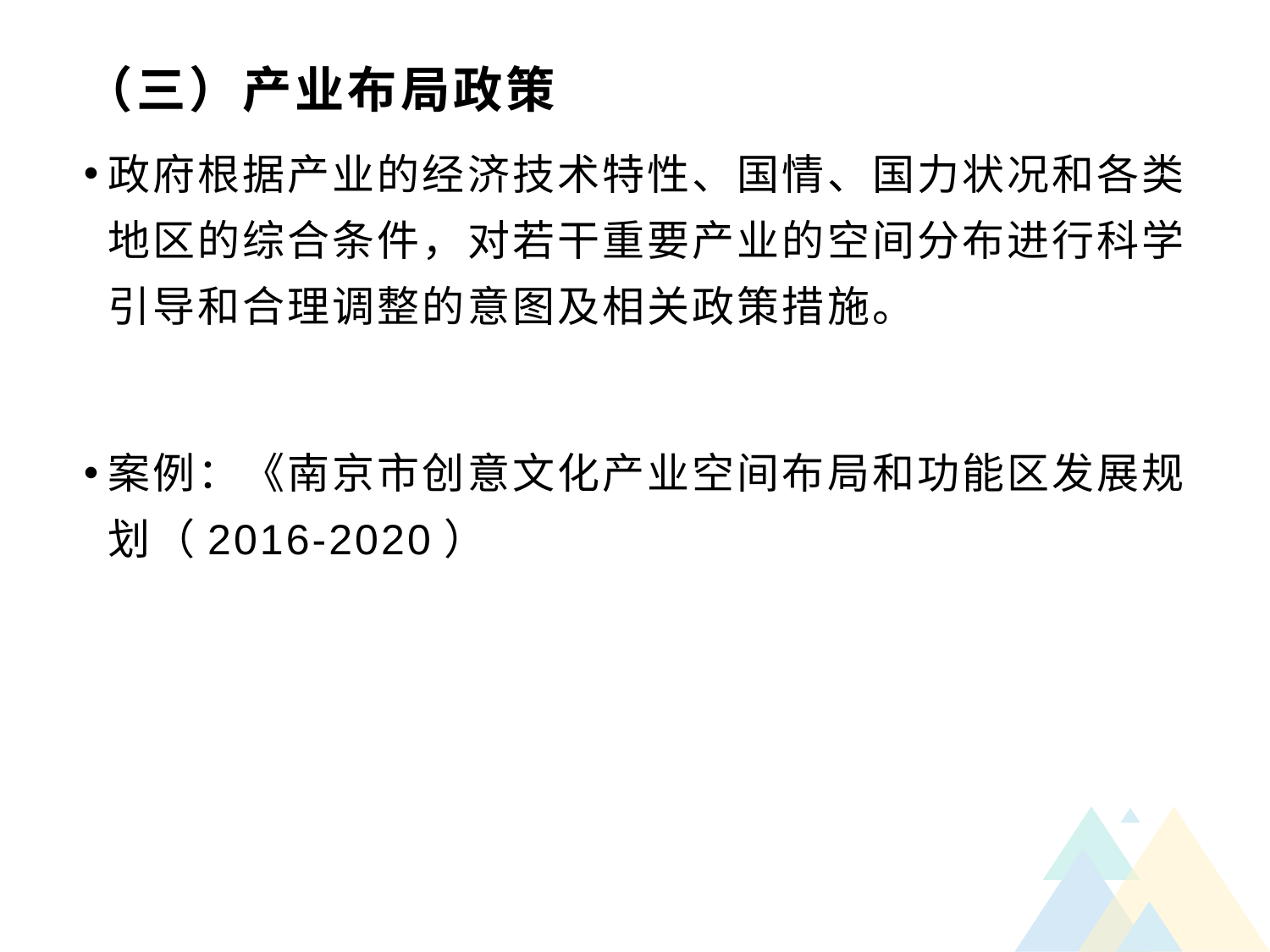

# （三）产业布局政策
政府根据产业的经济技术特性、国情、国力状况和各类地区的综合条件，对若干重要产业的空间分布进行科学引导和合理调整的意图及相关政策措施。

案例：《南京市创意文化产业空间布局和功能区发展规划（2016-2020）